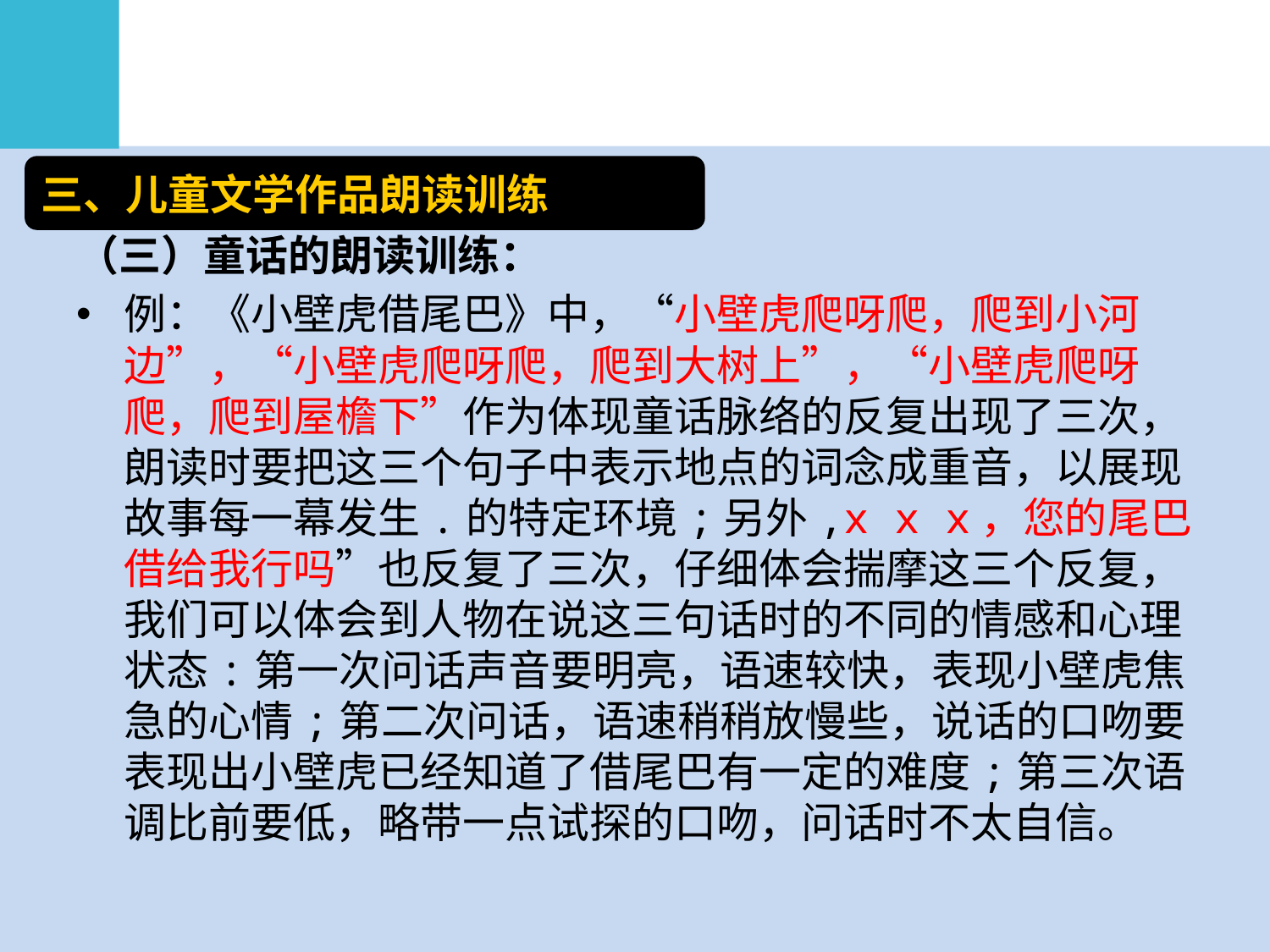

#

三、儿童文学作品朗读训练

（三）童话的朗读训练：
例：《小壁虎借尾巴》中，“小壁虎爬呀爬，爬到小河边”，“小壁虎爬呀爬，爬到大树上”，“小壁虎爬呀爬，爬到屋檐下”作为体现童话脉络的反复出现了三次，朗读时要把这三个句子中表示地点的词念成重音，以展现故事每一幕发生.的特定环境;另外,x x x，您的尾巴借给我行吗”也反复了三次，仔细体会揣摩这三个反复，我们可以体会到人物在说这三句话时的不同的情感和心理状态:第一次问话声音要明亮，语速较快，表现小壁虎焦急的心情;第二次问话，语速稍稍放慢些，说话的口吻要表现出小壁虎已经知道了借尾巴有一定的难度;第三次语调比前要低，略带一点试探的口吻，问话时不太自信。